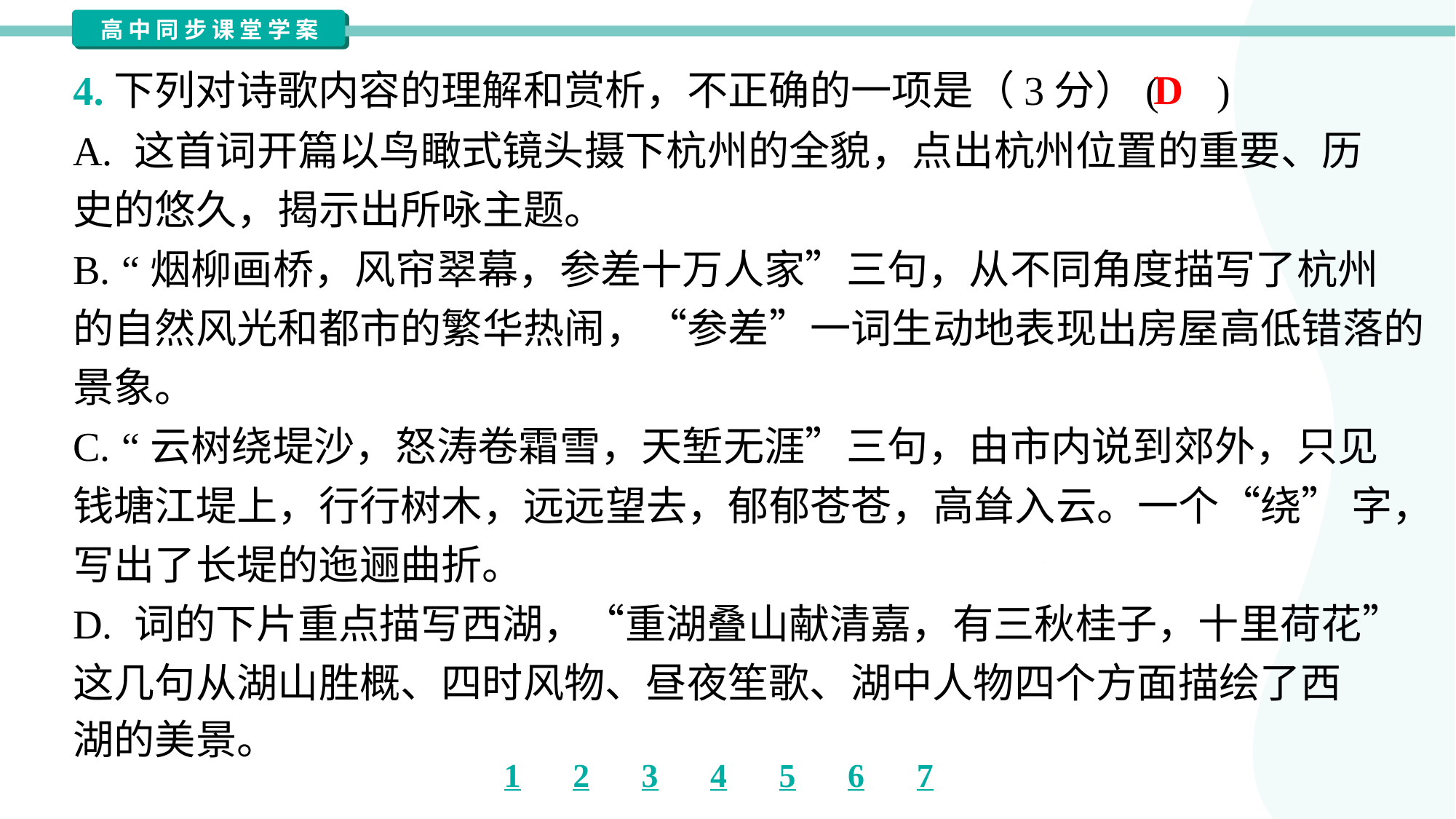

D
4.下列对诗歌内容的理解和赏析，不正确的一项是（3分）(     )
A. 这首词开篇以鸟瞰式镜头摄下杭州的全貌，点出杭州位置的重要、历
史的悠久，揭示出所咏主题。
B. “烟柳画桥，风帘翠幕，参差十万人家”三句，从不同角度描写了杭州
的自然风光和都市的繁华热闹，“参差”一词生动地表现出房屋高低错落的
景象。
C. “云树绕堤沙，怒涛卷霜雪，天堑无涯”三句，由市内说到郊外，只见
钱塘江堤上，行行树木，远远望去，郁郁苍苍，高耸入云。一个“绕” 字，
写出了长堤的迤逦曲折。
D. 词的下片重点描写西湖，“重湖叠山献清嘉，有三秋桂子，十里荷花”
这几句从湖山胜概、四时风物、昼夜笙歌、湖中人物四个方面描绘了西
湖的美景。